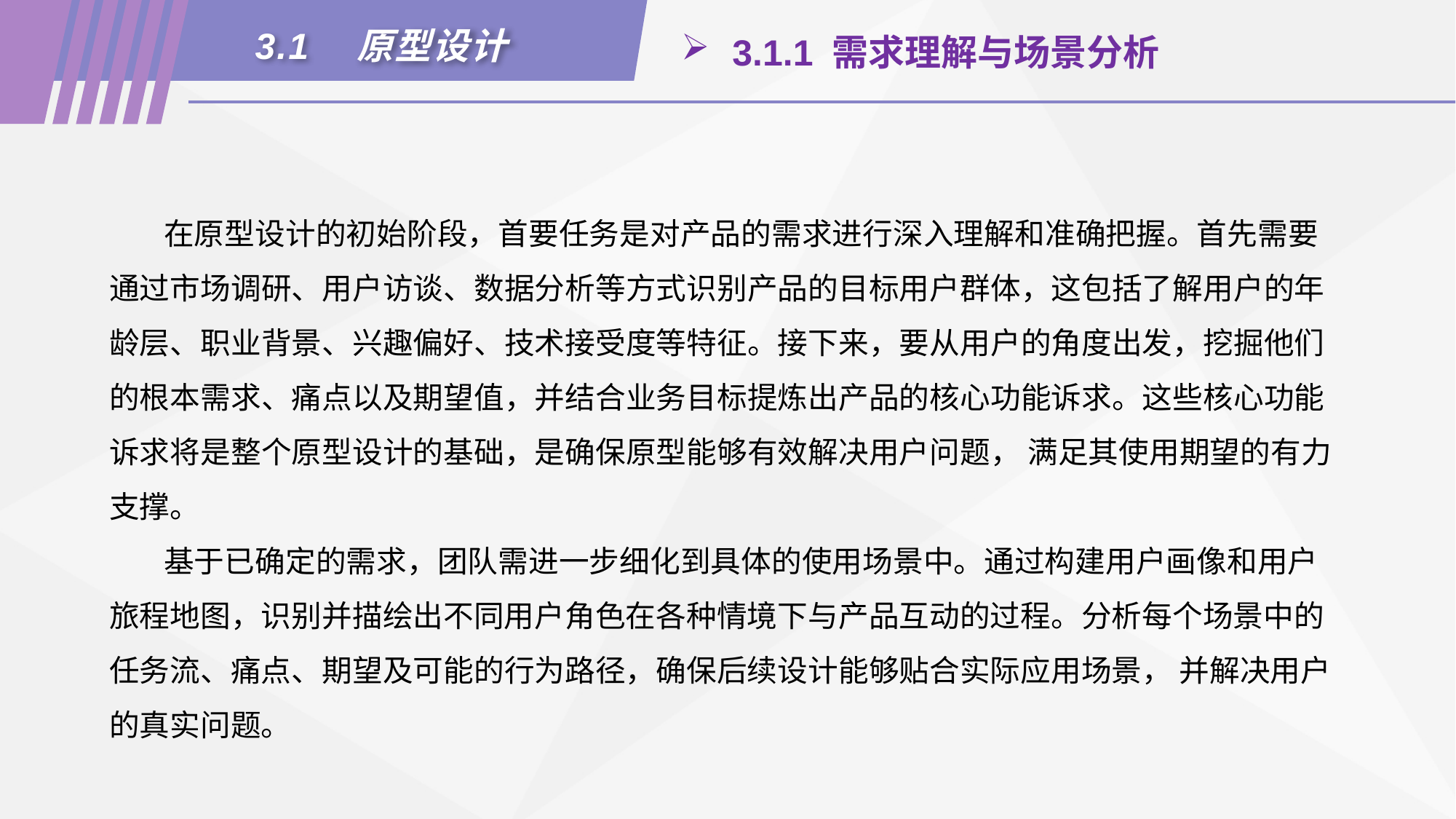

3.1　原型设计
 3.1.1 需求理解与场景分析
在原型设计的初始阶段，首要任务是对产品的需求进行深入理解和准确把握。首先需要通过市场调研、用户访谈、数据分析等方式识别产品的目标用户群体，这包括了解用户的年龄层、职业背景、兴趣偏好、技术接受度等特征。接下来，要从用户的角度出发，挖掘他们的根本需求、痛点以及期望值，并结合业务目标提炼出产品的核心功能诉求。这些核心功能诉求将是整个原型设计的基础，是确保原型能够有效解决用户问题， 满足其使用期望的有力支撑。
基于已确定的需求，团队需进一步细化到具体的使用场景中。通过构建用户画像和用户旅程地图，识别并描绘出不同用户角色在各种情境下与产品互动的过程。分析每个场景中的任务流、痛点、期望及可能的行为路径，确保后续设计能够贴合实际应用场景， 并解决用户的真实问题。